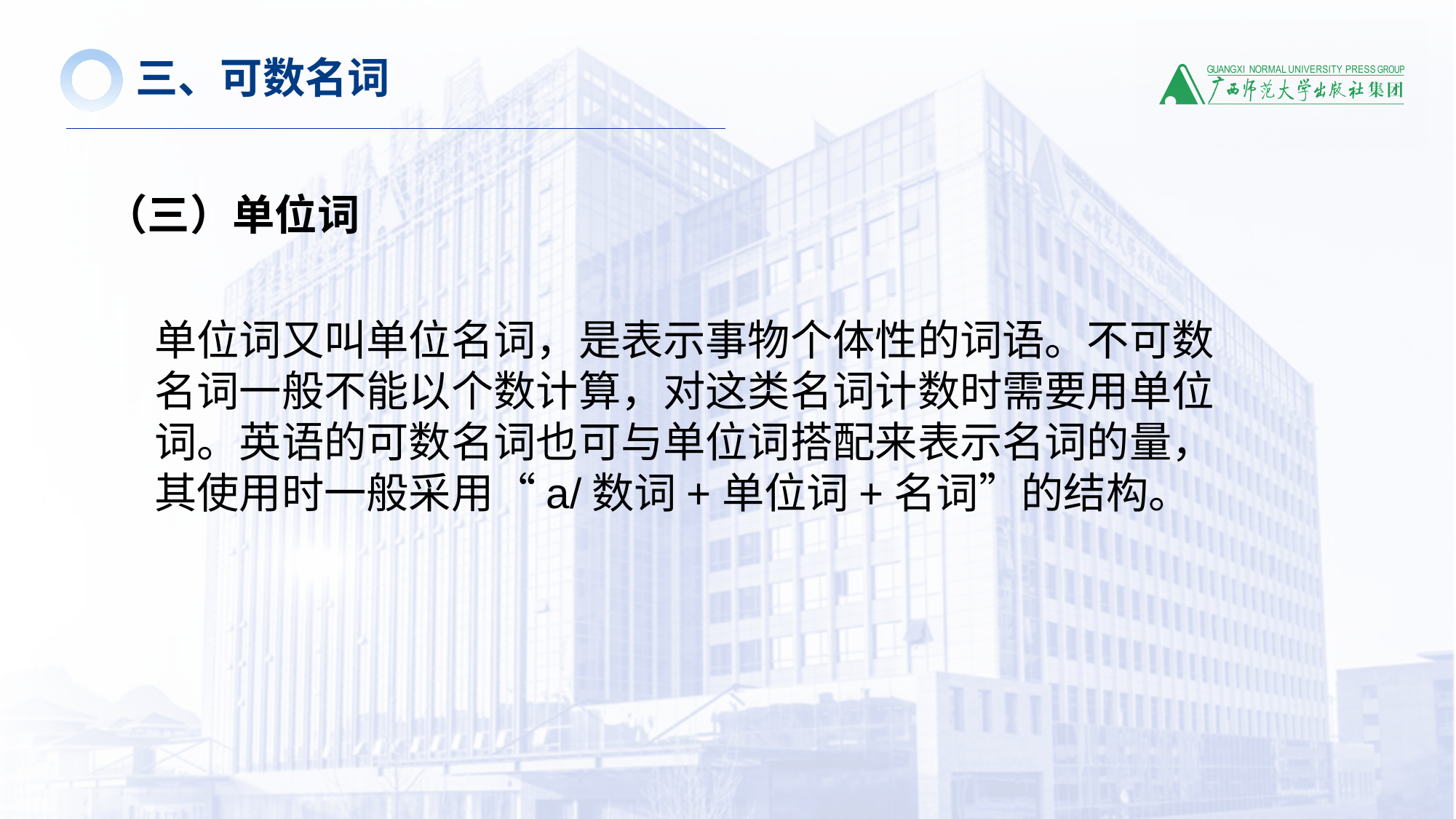

三、可数名词

（三）单位词
单位词又叫单位名词，是表示事物个体性的词语。不可数名词一般不能以个数计算，对这类名词计数时需要用单位词。英语的可数名词也可与单位词搭配来表示名词的量，其使用时一般采用“a/数词+单位词+名词”的结构。